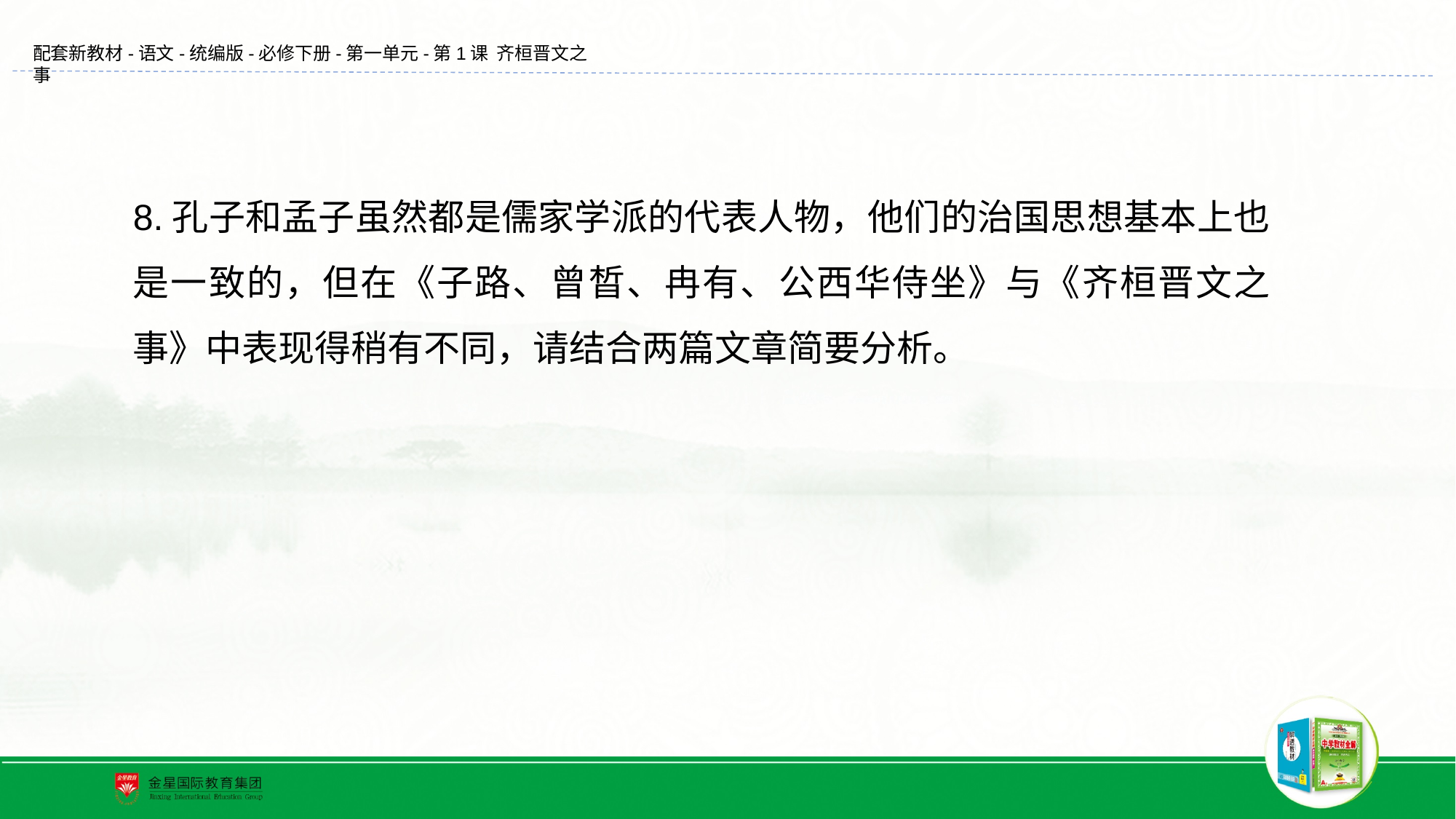

8.孔子和孟子虽然都是儒家学派的代表人物，他们的治国思想基本上也是一致的，但在《子路、曾晳、冉有、公西华侍坐》与《齐桓晋文之事》中表现得稍有不同，请结合两篇文章简要分析。